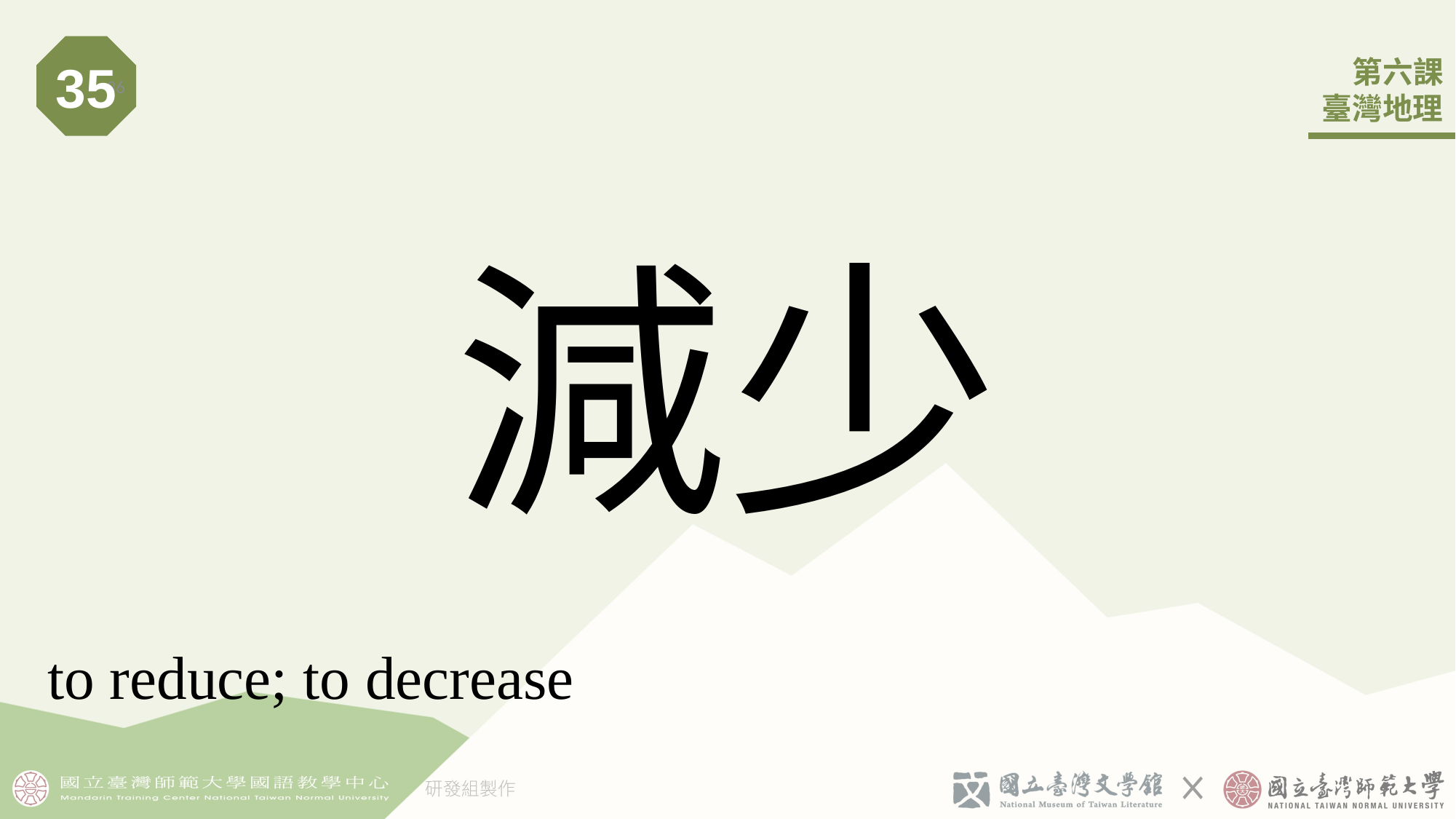

35
36
# 減少
to reduce; to decrease